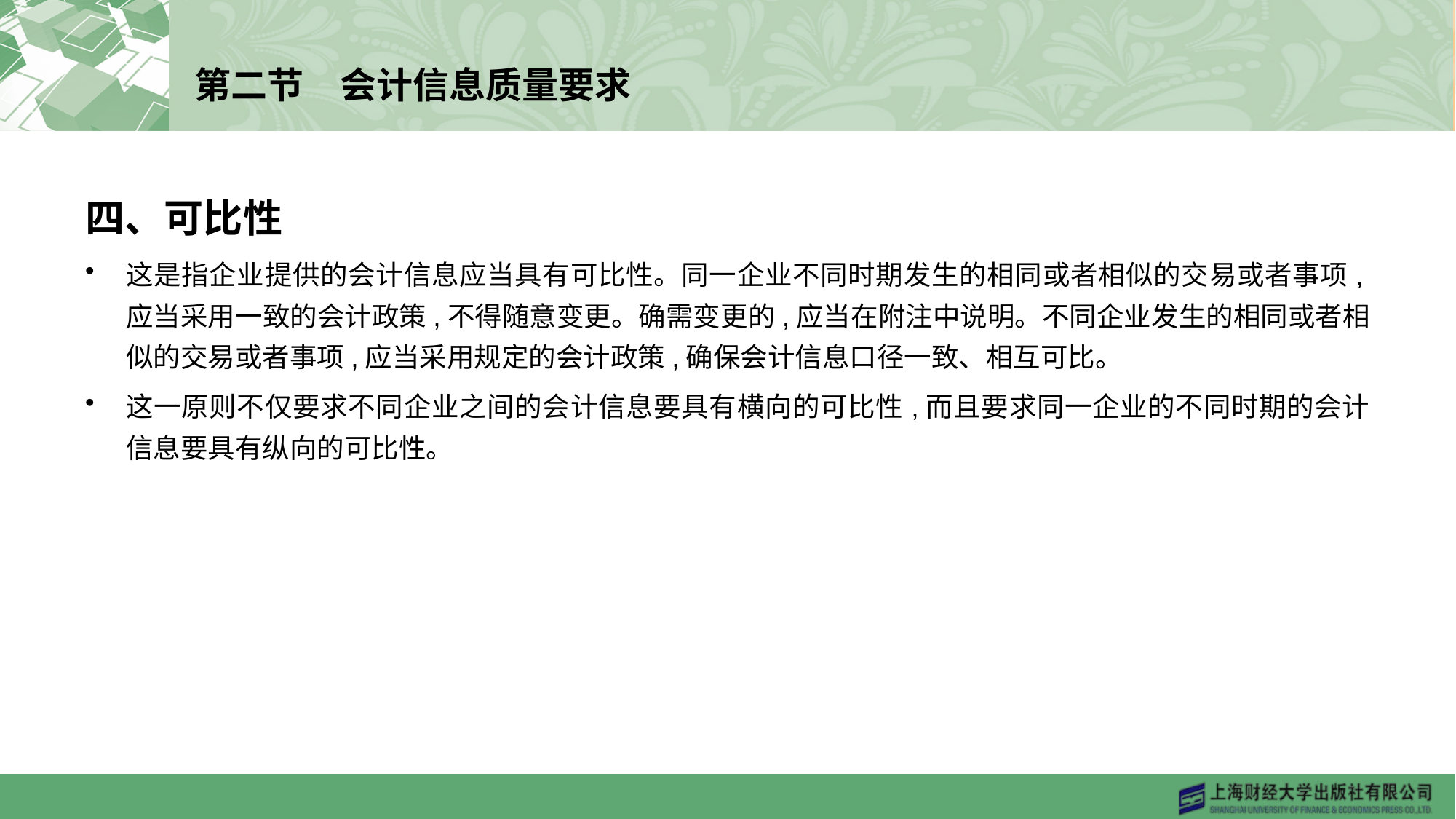

# 第二节　会计信息质量要求
四、可比性
这是指企业提供的会计信息应当具有可比性。同一企业不同时期发生的相同或者相似的交易或者事项,应当采用一致的会计政策,不得随意变更。确需变更的,应当在附注中说明。不同企业发生的相同或者相似的交易或者事项,应当采用规定的会计政策,确保会计信息口径一致、相互可比。
这一原则不仅要求不同企业之间的会计信息要具有横向的可比性,而且要求同一企业的不同时期的会计信息要具有纵向的可比性。